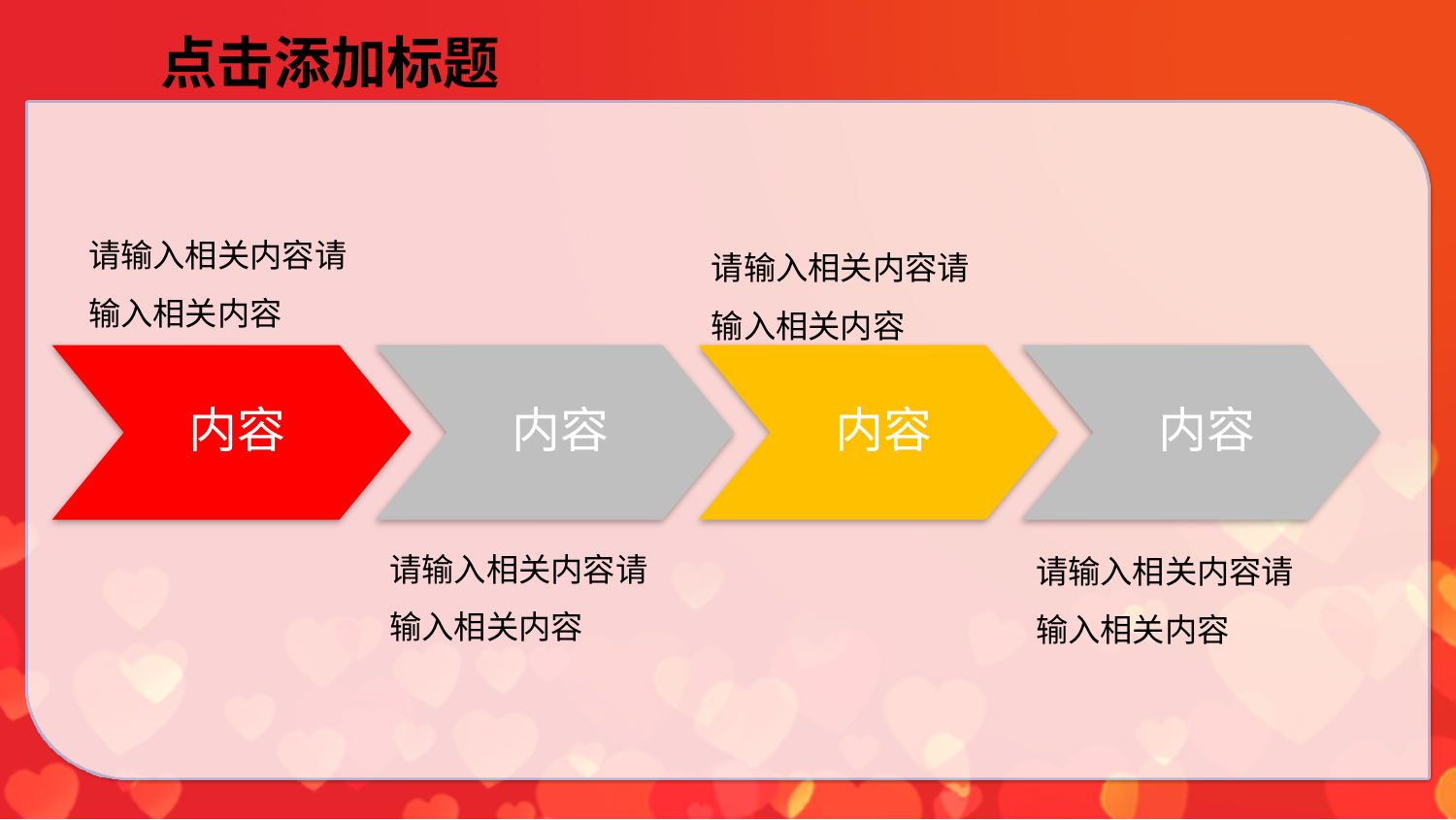

内容
内容
内容
内容
点击添加标题
请输入相关内容请输入相关内容
请输入相关内容请输入相关内容
请输入相关内容请输入相关内容
请输入相关内容请输入相关内容